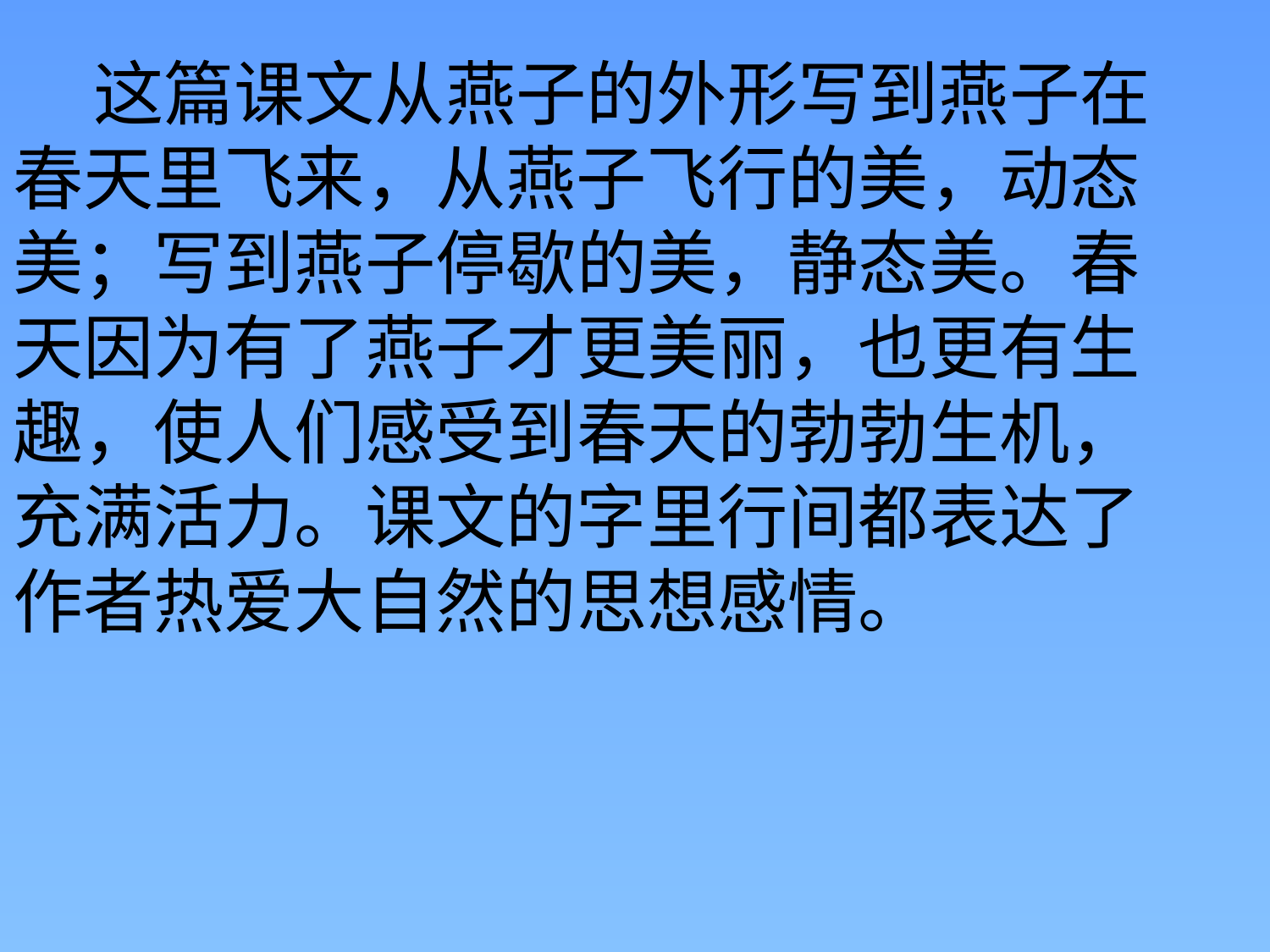

这篇课文从燕子的外形写到燕子在春天里飞来，从燕子飞行的美，动态美；写到燕子停歇的美，静态美。春天因为有了燕子才更美丽，也更有生趣，使人们感受到春天的勃勃生机，充满活力。课文的字里行间都表达了作者热爱大自然的思想感情。